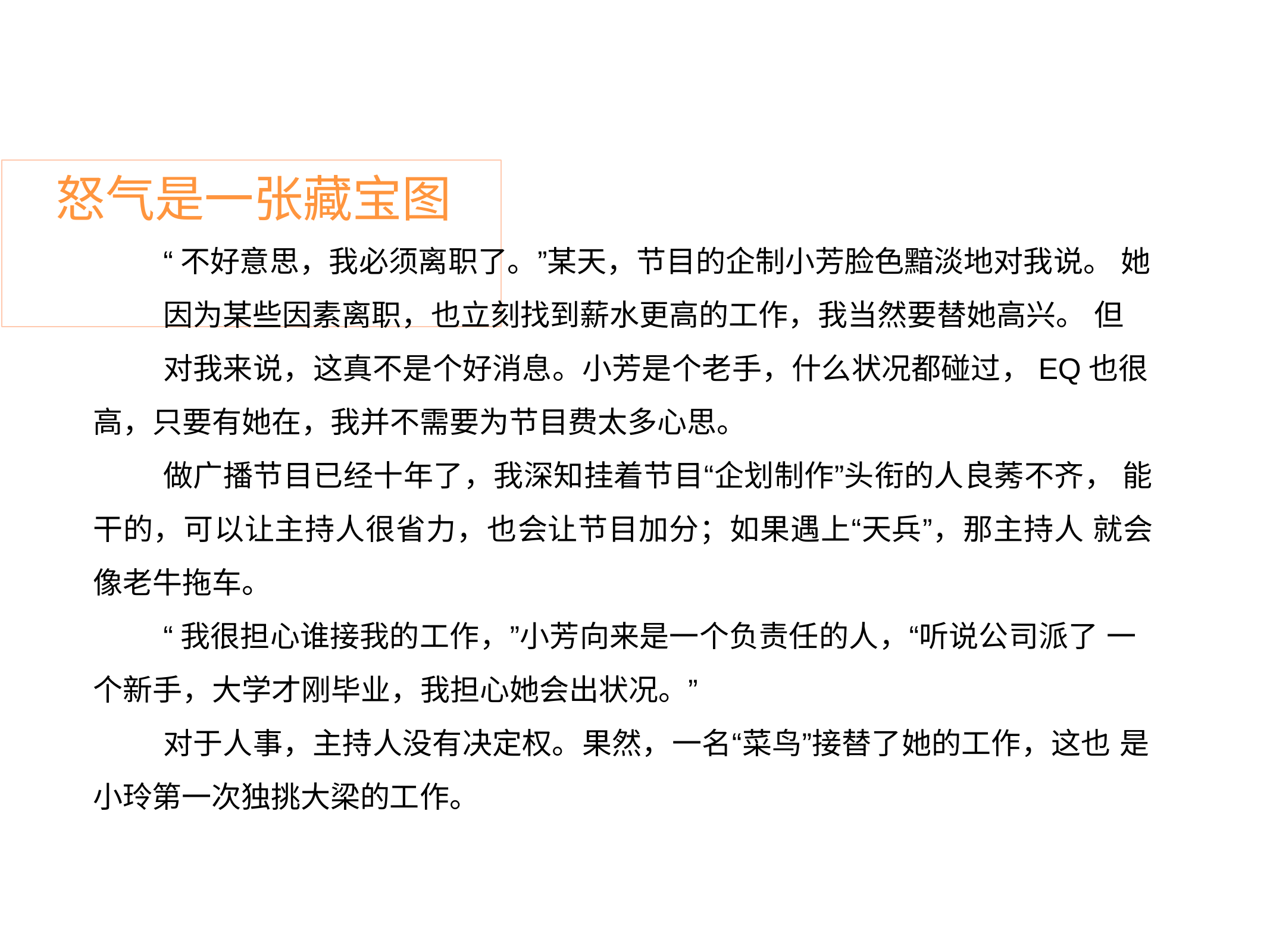

# 怒气是一张藏宝图
“不好意思，我必须离职了。”某天，节目的企制小芳脸色黯淡地对我说。 她因为某些因素离职，也立刻找到薪水更高的工作，我当然要替她高兴。 但对我来说，这真不是个好消息。小芳是个老手，什么状况都碰过，EQ也很
高，只要有她在，我并不需要为节目费太多心思。
做广播节目已经十年了，我深知挂着节目“企划制作”头衔的人良莠不齐， 能干的，可以让主持人很省力，也会让节目加分；如果遇上“天兵”，那主持人 就会像老牛拖车。
“我很担心谁接我的工作，”小芳向来是一个负责任的人，“听说公司派了 一个新手，大学才刚毕业，我担心她会出状况。”
对于人事，主持人没有决定权。果然，一名“菜鸟”接替了她的工作，这也 是小玲第一次独挑大梁的工作。